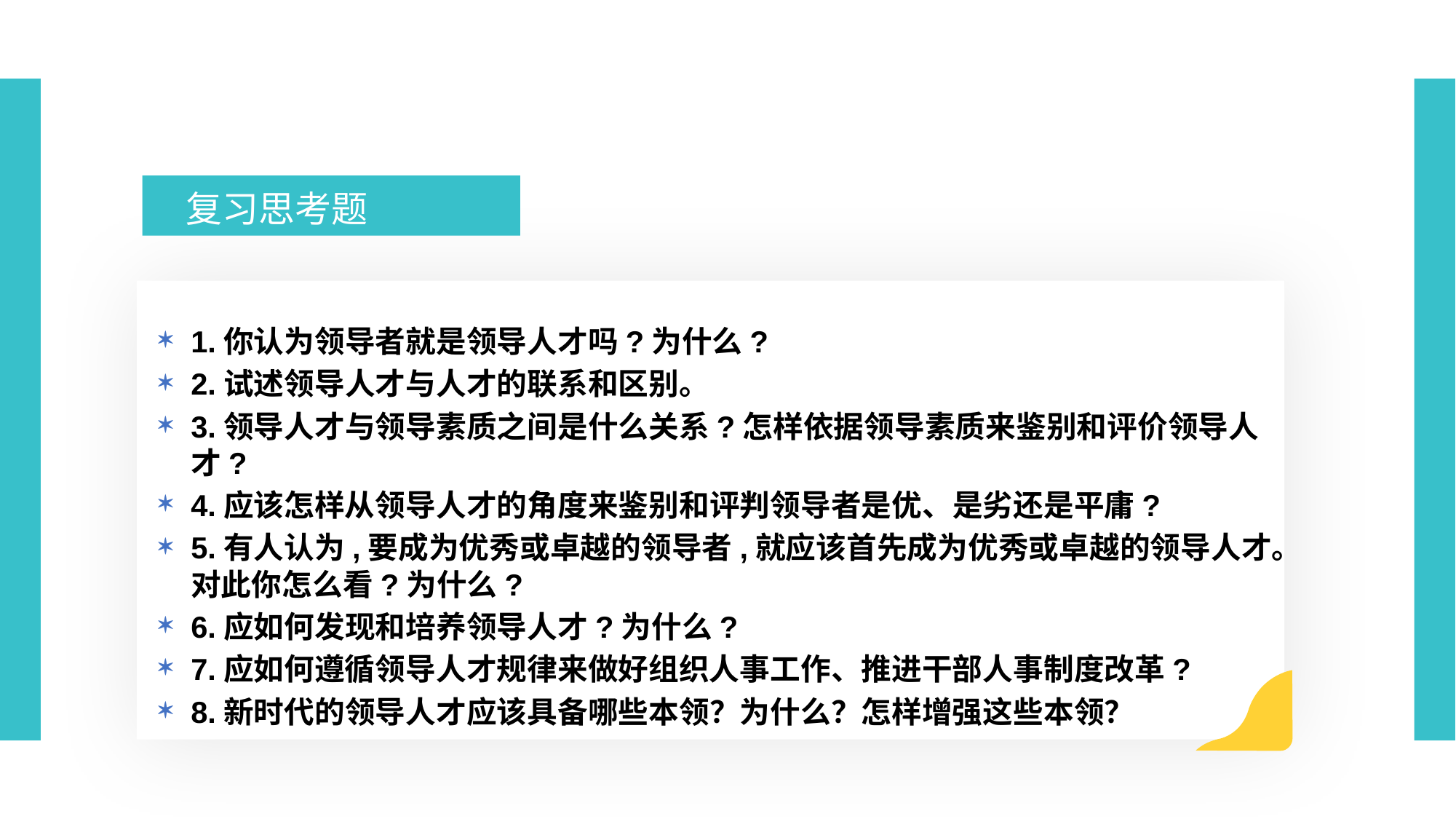

复习思考题

1.你认为领导者就是领导人才吗?为什么?
2.试述领导人才与人才的联系和区别。
3.领导人才与领导素质之间是什么关系?怎样依据领导素质来鉴别和评价领导人才?
4.应该怎样从领导人才的角度来鉴别和评判领导者是优、是劣还是平庸?
5.有人认为,要成为优秀或卓越的领导者,就应该首先成为优秀或卓越的领导人才。对此你怎么看?为什么?
6.应如何发现和培养领导人才?为什么?
7.应如何遵循领导人才规律来做好组织人事工作、推进干部人事制度改革?
8.新时代的领导人才应该具备哪些本领？为什么？怎样增强这些本领？